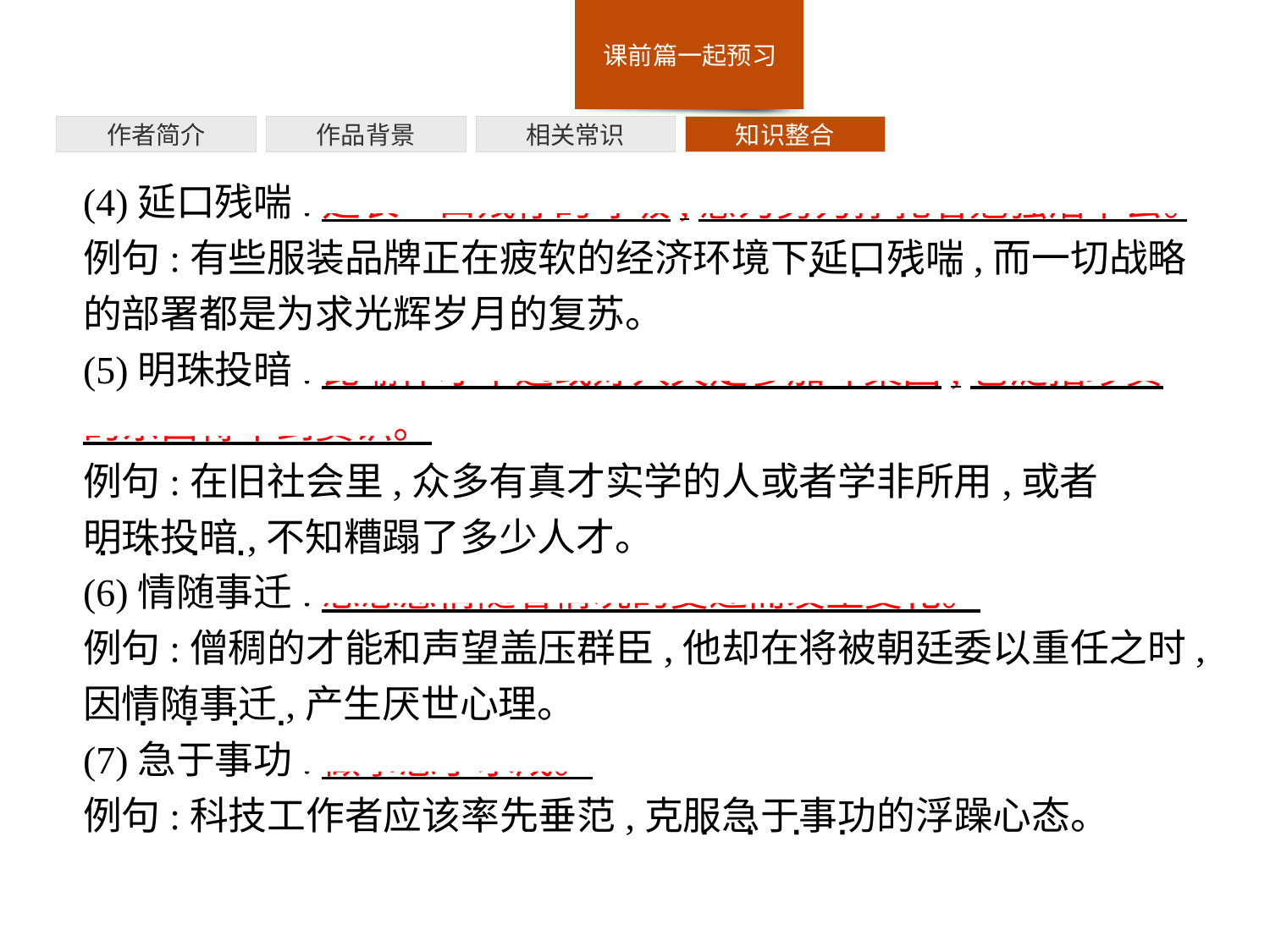

作者简介
作品背景
相关常识
知识整合
(4)延口残喘:延长一口残存的呼吸,意为努力挣扎着勉强活下去。
例句:有些服装品牌正在疲软的经济环境下延口残喘,而一切战略的部署都是为求光辉岁月的复苏。
(5)明珠投暗:比喻怀才不遇或好人失足参加坏集团,也泛指珍贵的东西得不到赏识。
例句:在旧社会里,众多有真才实学的人或者学非所用,或者
明珠投暗,不知糟蹋了多少人才。
(6)情随事迁:思想感情随着情况的变迁而发生变化。
例句:僧稠的才能和声望盖压群臣,他却在将被朝廷委以重任之时,因情随事迁,产生厌世心理。
(7)急于事功:做事急于求成。
例句:科技工作者应该率先垂范,克服急于事功的浮躁心态。
·    ·    ·    ·
·    ·    ·    ·
·    ·    ·    ·
·    ·    ·    ·